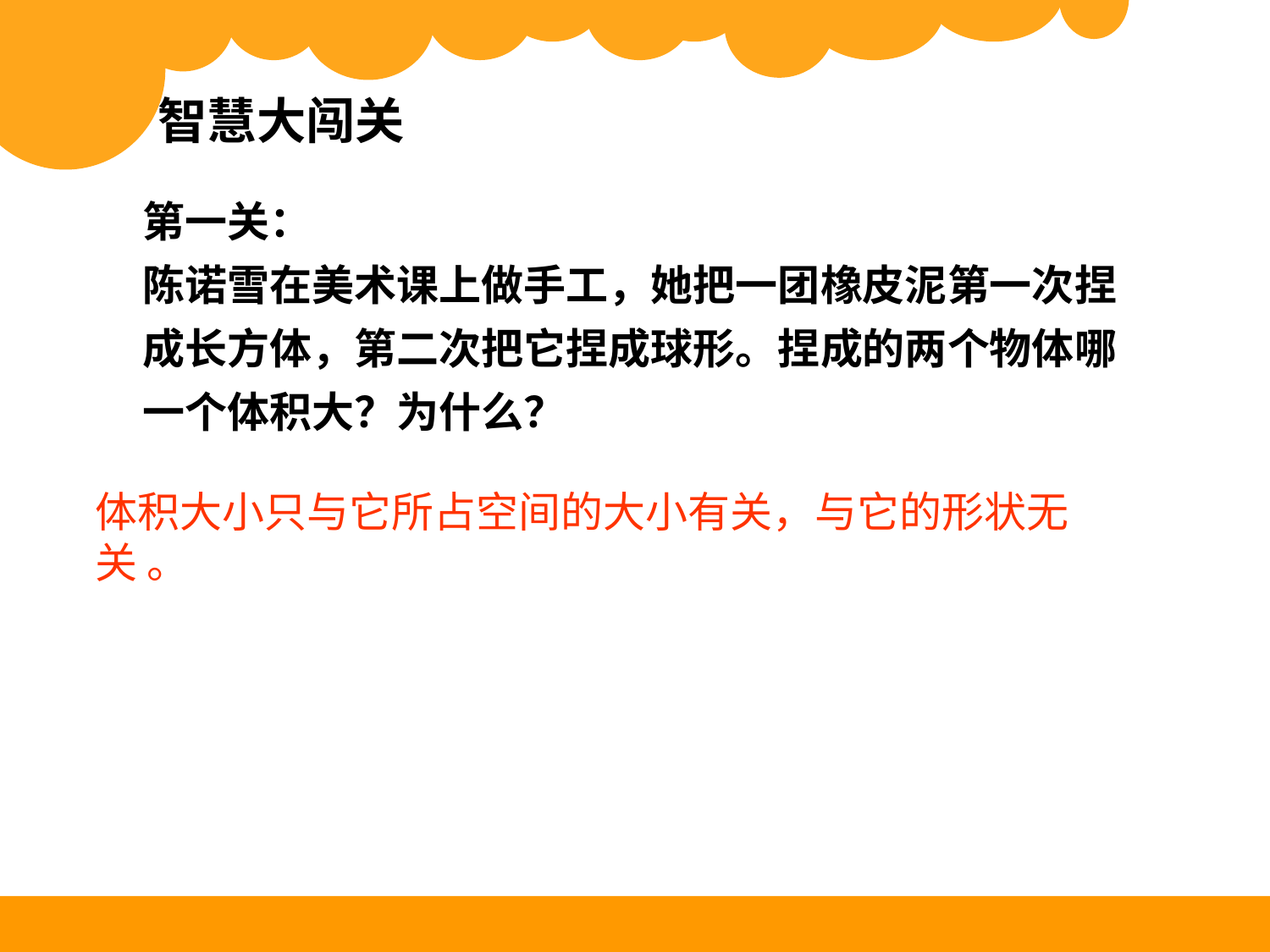

智慧大闯关
第一关：
陈诺雪在美术课上做手工，她把一团橡皮泥第一次捏成长方体，第二次把它捏成球形。捏成的两个物体哪一个体积大？为什么？
体积大小只与它所占空间的大小有关，与它的形状无关 。